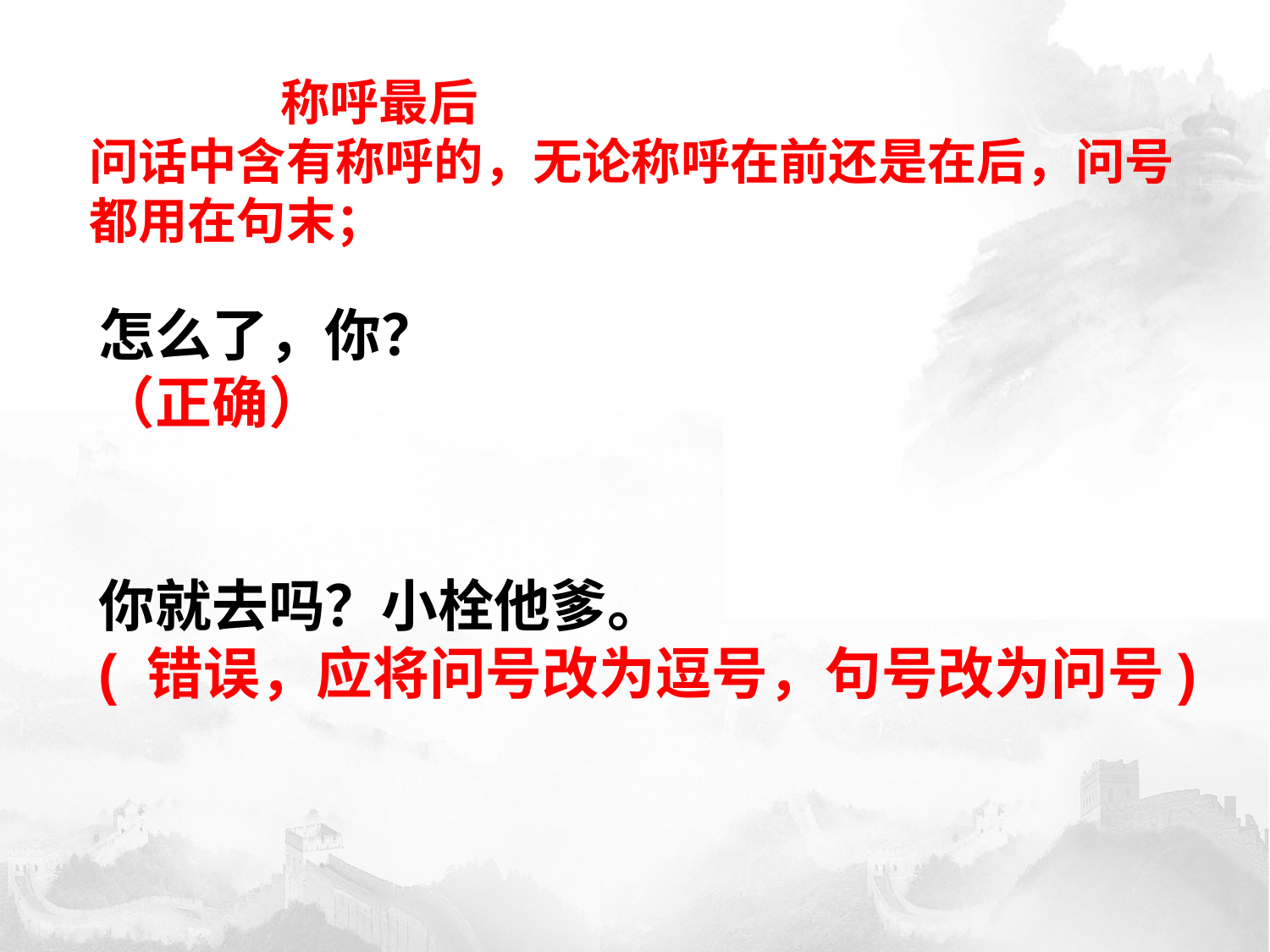

# 称呼最后 问话中含有称呼的，无论称呼在前还是在后，问号都用在句末；
怎么了，你？
（正确）

你就去吗？小栓他爹。
( 错误，应将问号改为逗号，句号改为问号)